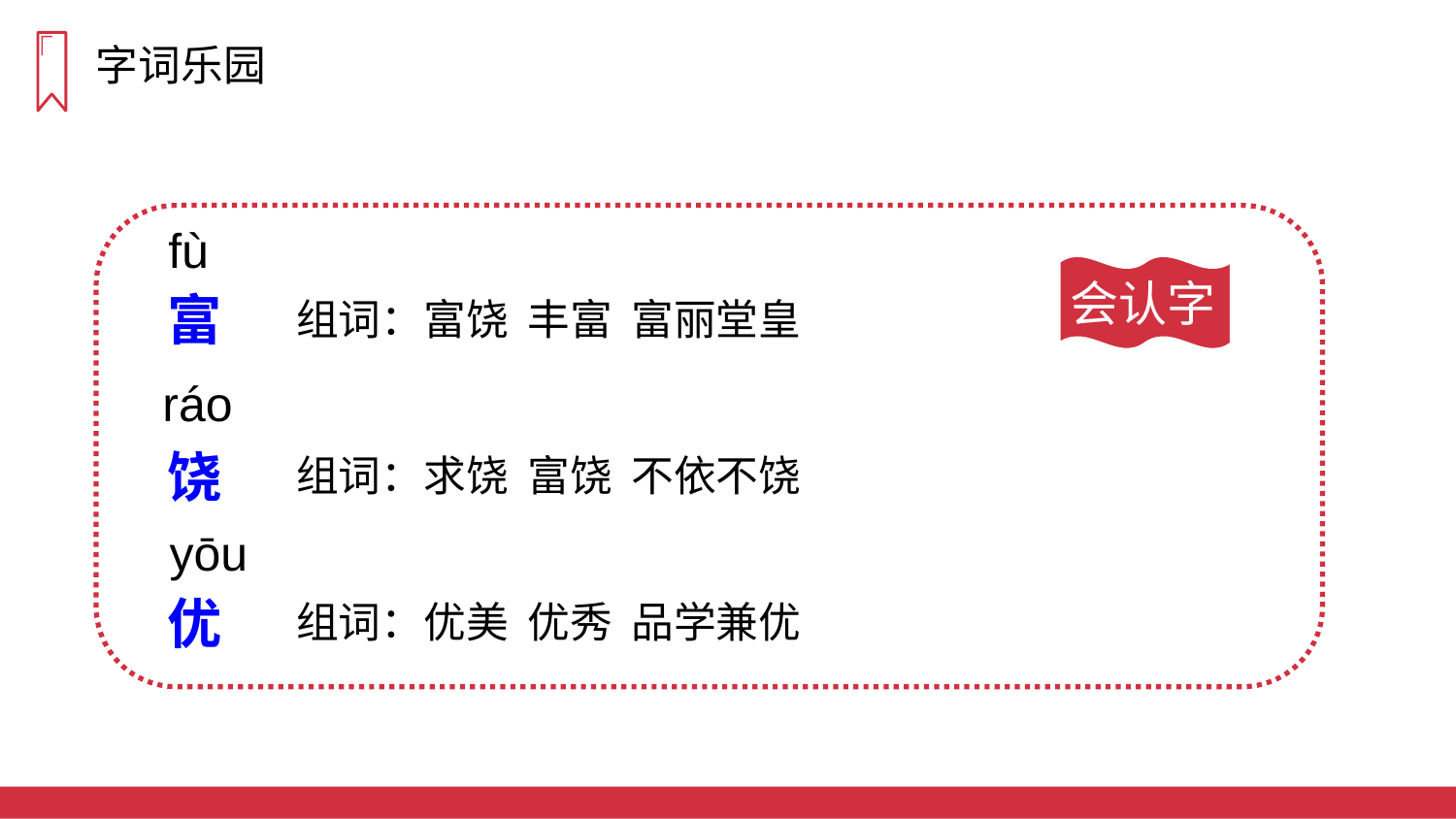

字词乐园

fù
会认字
富
组词：富饶  丰富  富丽堂皇
ráo
饶
组词：求饶  富饶  不依不饶
yōu
优
组词：优美  优秀  品学兼优